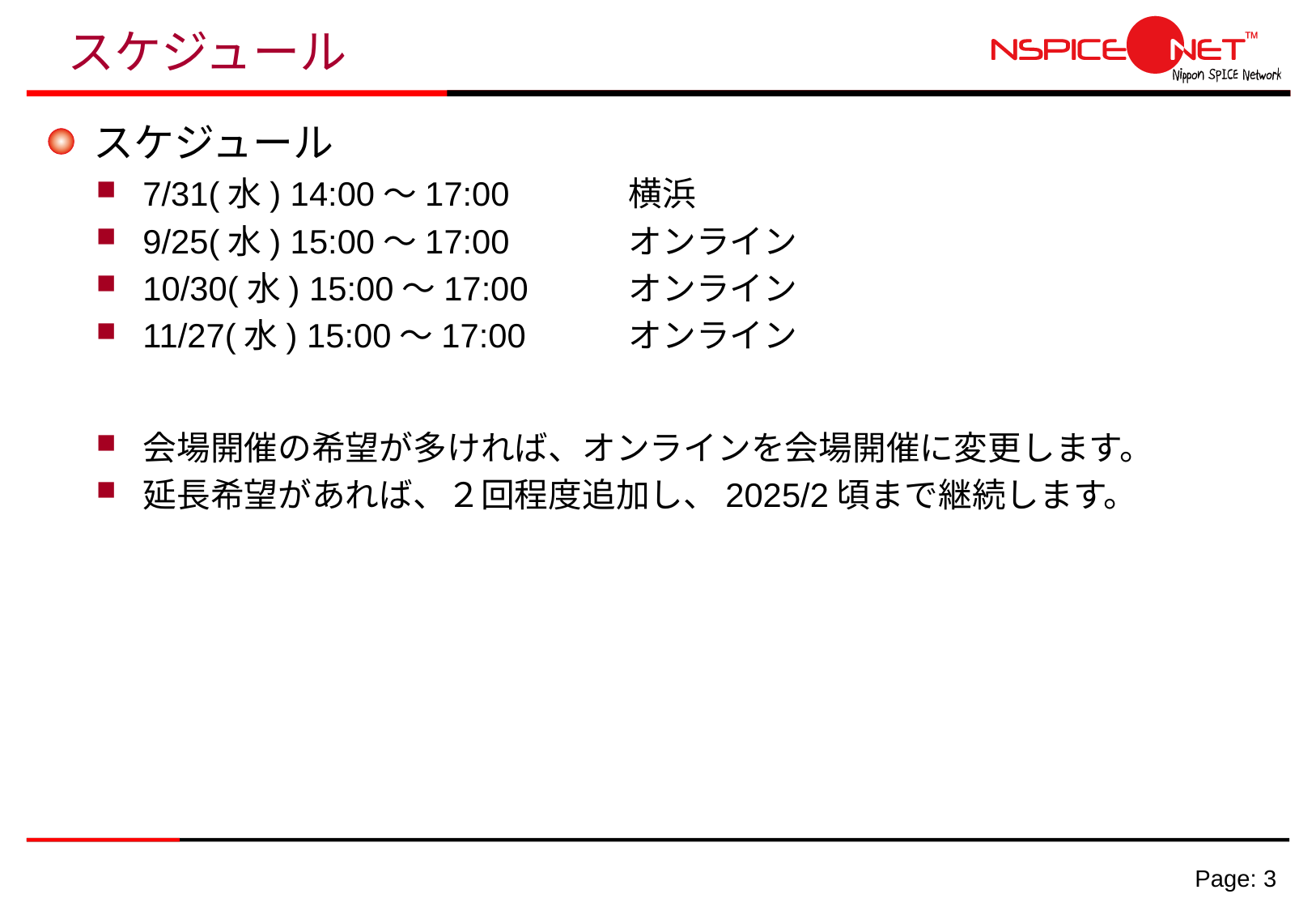

# スケジュール
スケジュール
7/31(水) 14:00～17:00	横浜
9/25(水) 15:00～17:00	オンライン
10/30(水) 15:00～17:00	オンライン
11/27(水) 15:00～17:00	オンライン

会場開催の希望が多ければ、オンラインを会場開催に変更します。
延長希望があれば、２回程度追加し、2025/2頃まで継続します。